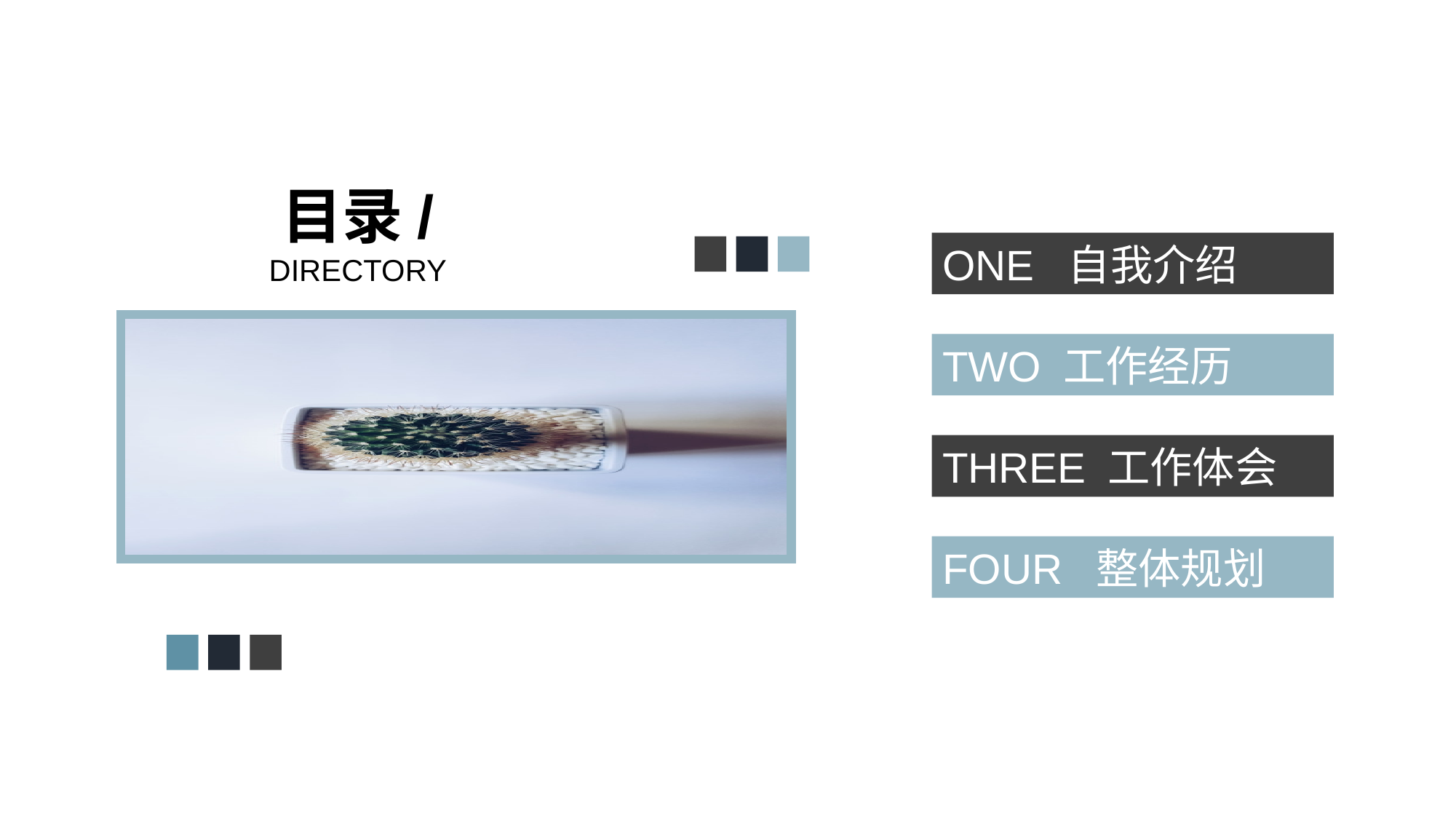

目录/
DIRECTORY
ONE  自我介绍

TWO 工作经历
THREE 工作体会
FOUR  整体规划